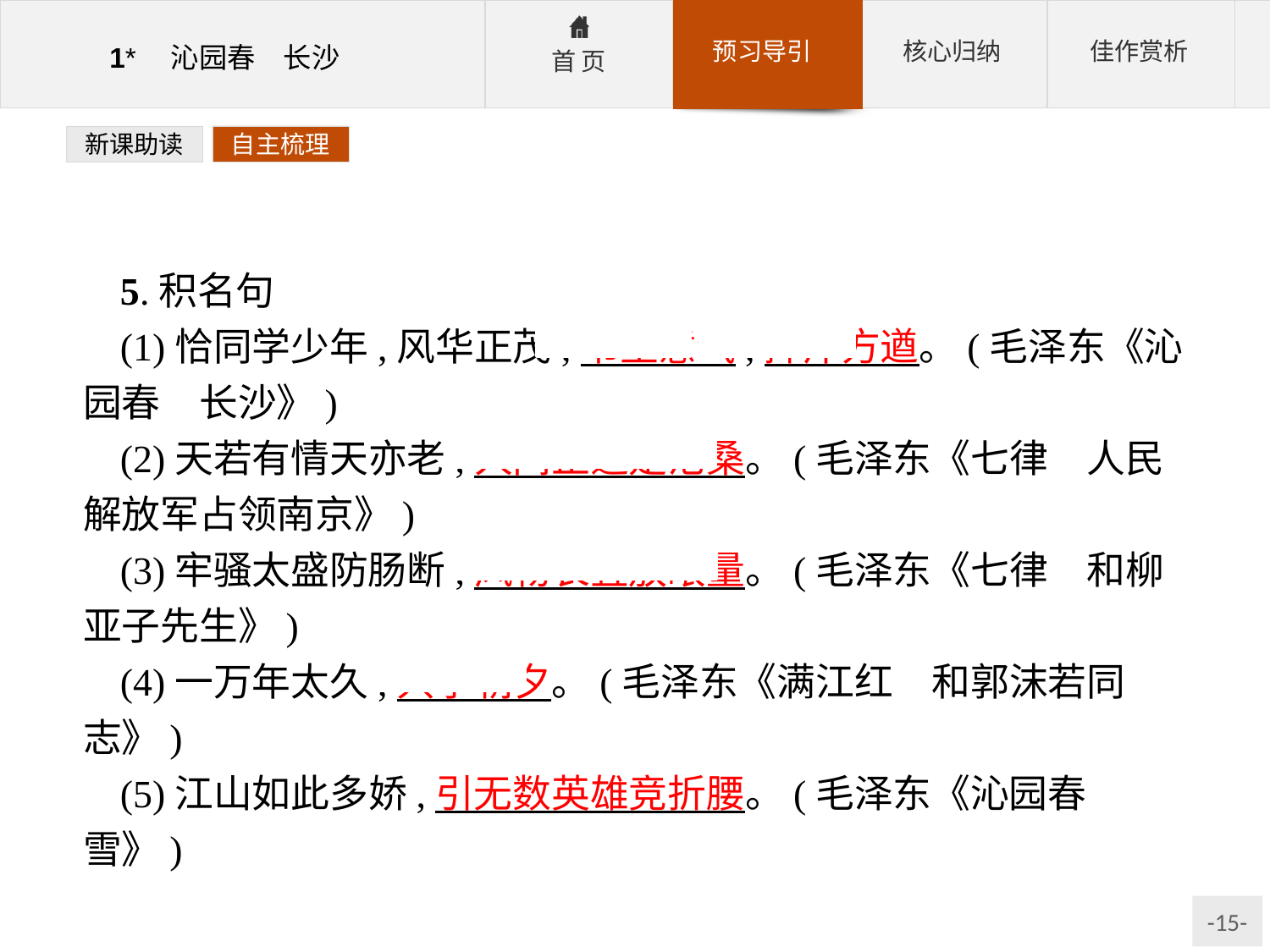

新课助读
自主梳理
5.积名句
(1)恰同学少年,风华正茂;书生意气,挥斥方遒。(毛泽东《沁园春　长沙》)
(2)天若有情天亦老,人间正道是沧桑。(毛泽东《七律　人民解放军占领南京》)
(3)牢骚太盛防肠断,风物长宜放眼量。(毛泽东《七律　和柳亚子先生》)
(4)一万年太久,只争朝夕。(毛泽东《满江红　和郭沫若同志》)
(5)江山如此多娇,引无数英雄竞折腰。(毛泽东《沁园春　雪》)